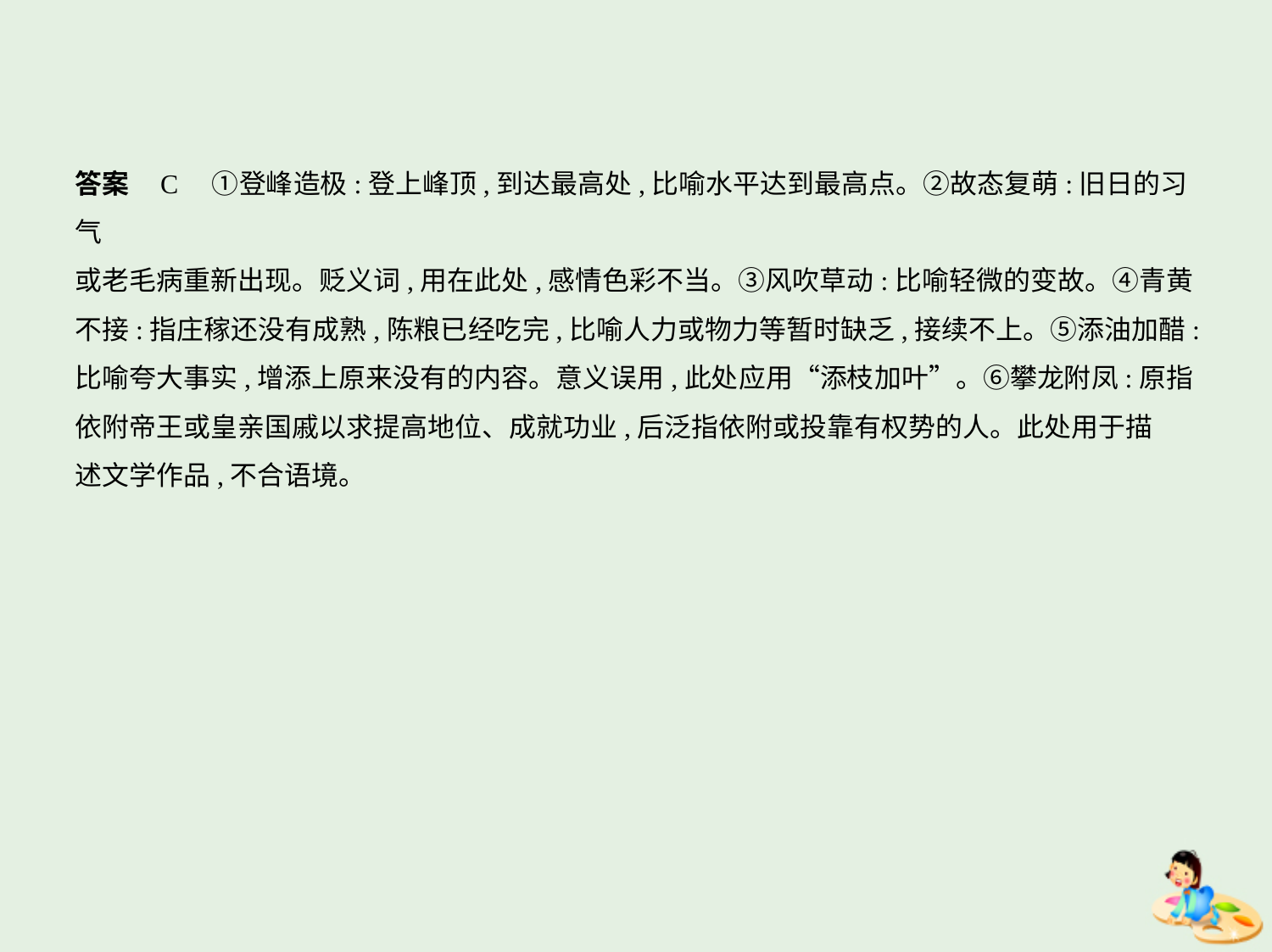

答案    C　①登峰造极:登上峰顶,到达最高处,比喻水平达到最高点。②故态复萌:旧日的习气
或老毛病重新出现。贬义词,用在此处,感情色彩不当。③风吹草动:比喻轻微的变故。④青黄
不接:指庄稼还没有成熟,陈粮已经吃完,比喻人力或物力等暂时缺乏,接续不上。⑤添油加醋:
比喻夸大事实,增添上原来没有的内容。意义误用,此处应用“添枝加叶”。⑥攀龙附凤:原指
依附帝王或皇亲国戚以求提高地位、成就功业,后泛指依附或投靠有权势的人。此处用于描
述文学作品,不合语境。